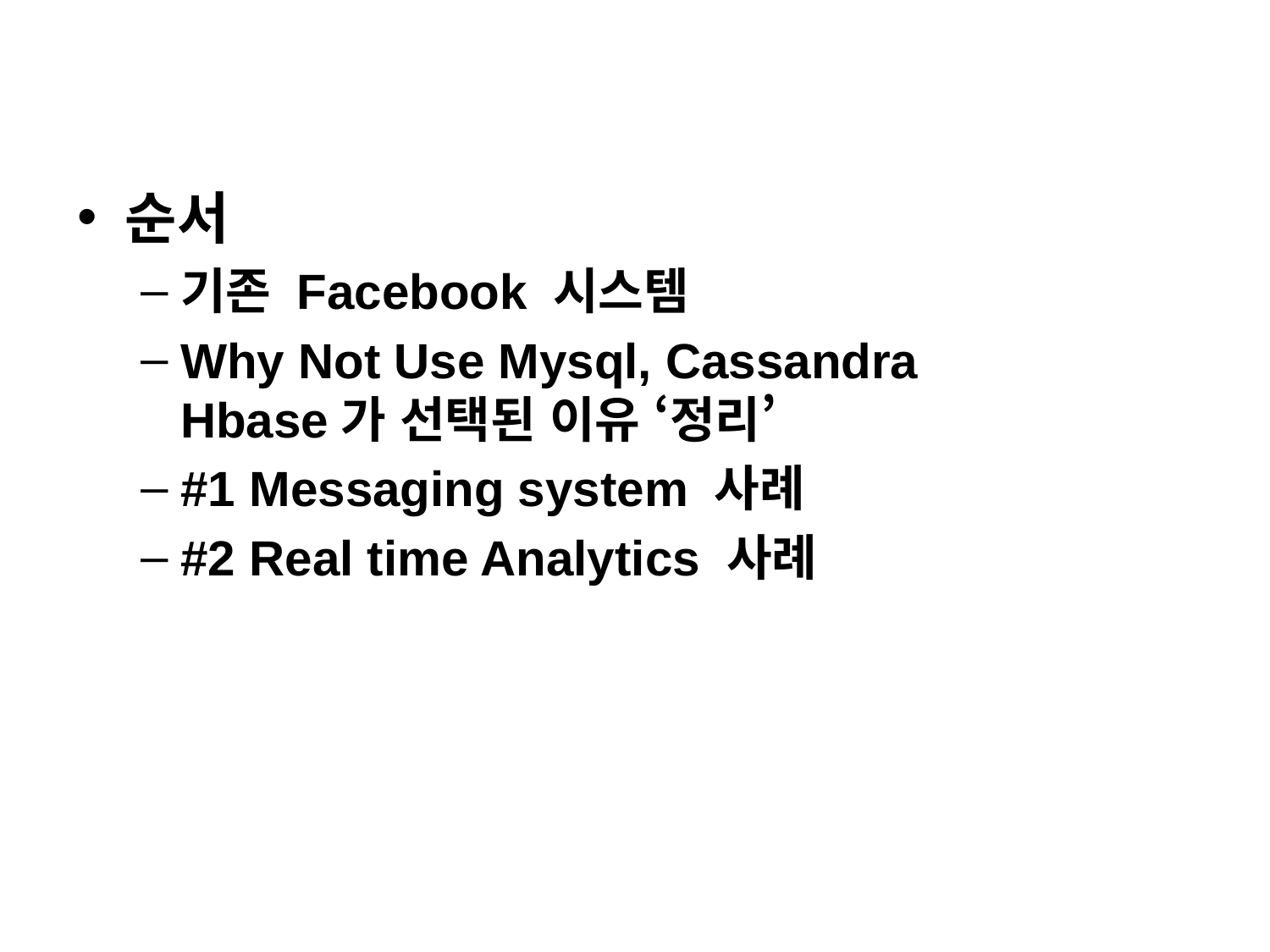

순서
기존 Facebook 시스템
Why Not Use Mysql, Cassandra
Hbase가 선택된 이유 ‘정리’
#1 Messaging system 사례
#2 Real time Analytics 사례